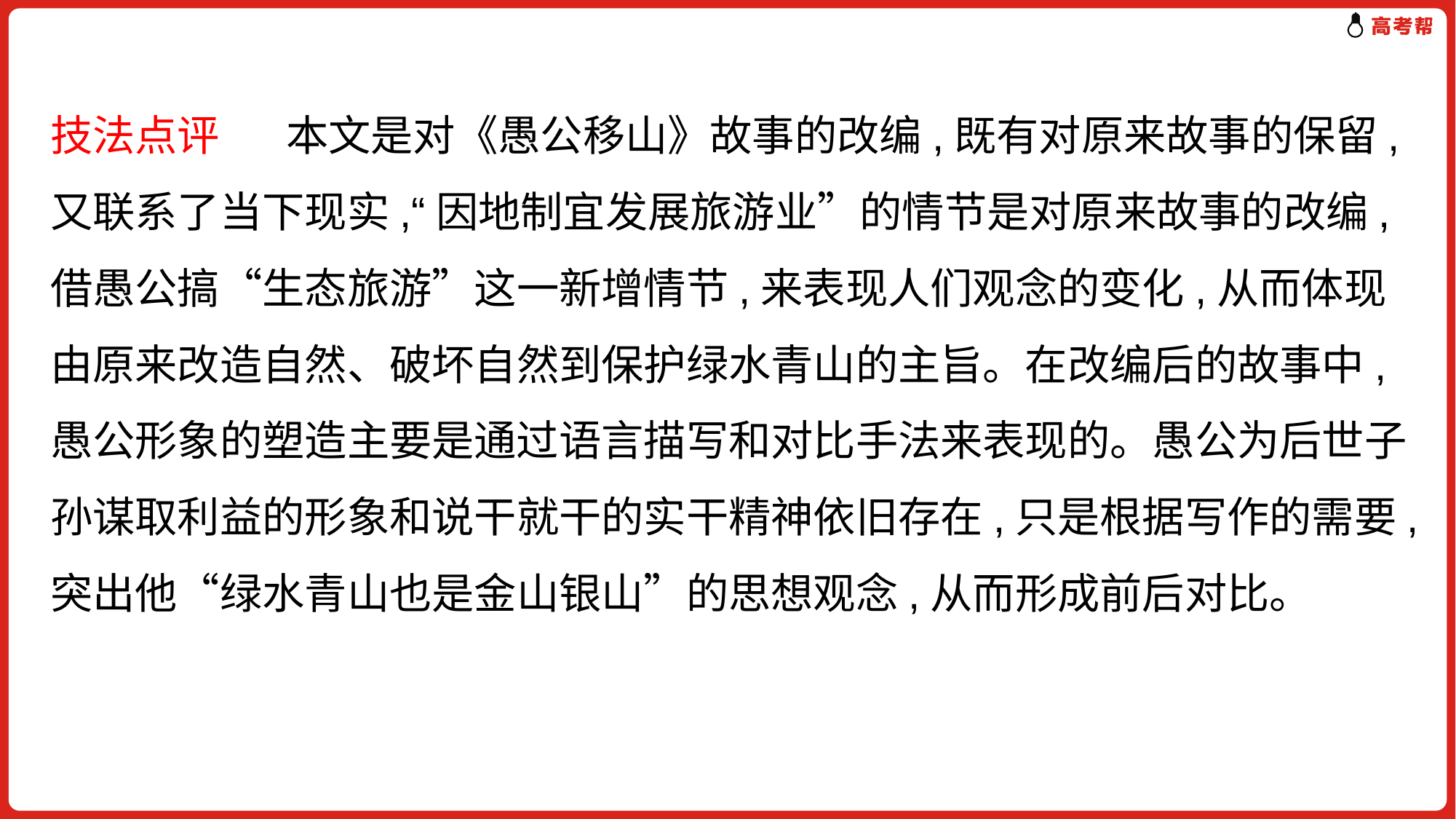

技法点评       本文是对《愚公移山》故事的改编,既有对原来故事的保留,又联系了当下现实,“因地制宜发展旅游业”的情节是对原来故事的改编,借愚公搞“生态旅游”这一新增情节,来表现人们观念的变化,从而体现由原来改造自然、破坏自然到保护绿水青山的主旨。在改编后的故事中,愚公形象的塑造主要是通过语言描写和对比手法来表现的。愚公为后世子孙谋取利益的形象和说干就干的实干精神依旧存在,只是根据写作的需要,突出他“绿水青山也是金山银山”的思想观念,从而形成前后对比。